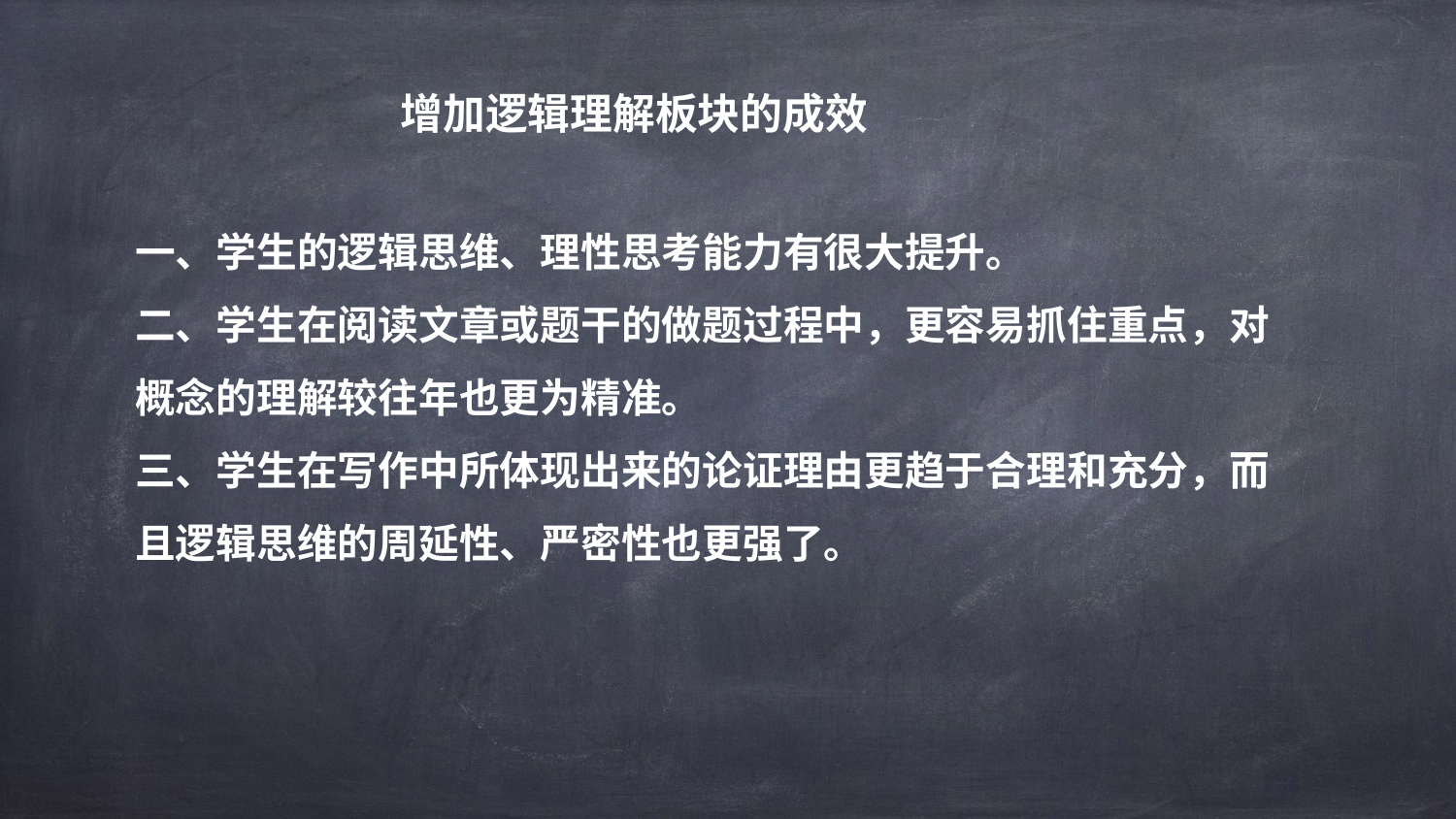

增加逻辑理解板块的成效
一、学生的逻辑思维、理性思考能力有很大提升。
二、学生在阅读文章或题干的做题过程中，更容易抓住重点，对概念的理解较往年也更为精准。
三、学生在写作中所体现出来的论证理由更趋于合理和充分，而且逻辑思维的周延性、严密性也更强了。